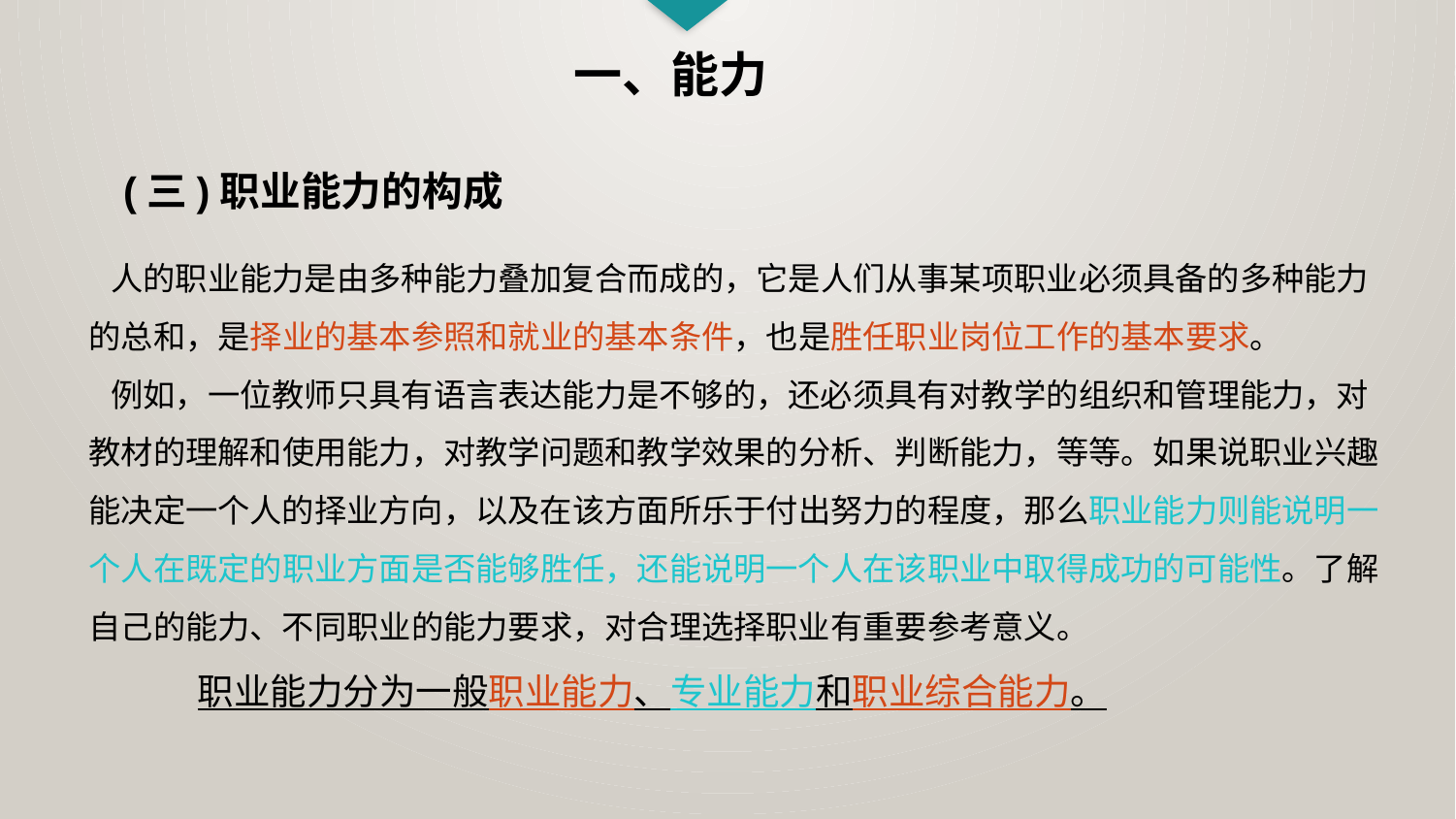

一、能力
(三)职业能力的构成
  人的职业能力是由多种能力叠加复合而成的，它是人们从事某项职业必须具备的多种能力的总和，是择业的基本参照和就业的基本条件，也是胜任职业岗位工作的基本要求。
  例如，一位教师只具有语言表达能力是不够的，还必须具有对教学的组织和管理能力，对教材的理解和使用能力，对教学问题和教学效果的分析、判断能力，等等。如果说职业兴趣能决定一个人的择业方向，以及在该方面所乐于付出努力的程度，那么职业能力则能说明一个人在既定的职业方面是否能够胜任，还能说明一个人在该职业中取得成功的可能性。了解自己的能力、不同职业的能力要求，对合理选择职业有重要参考意义。
职业能力分为一般职业能力、专业能力和职业综合能力。
53